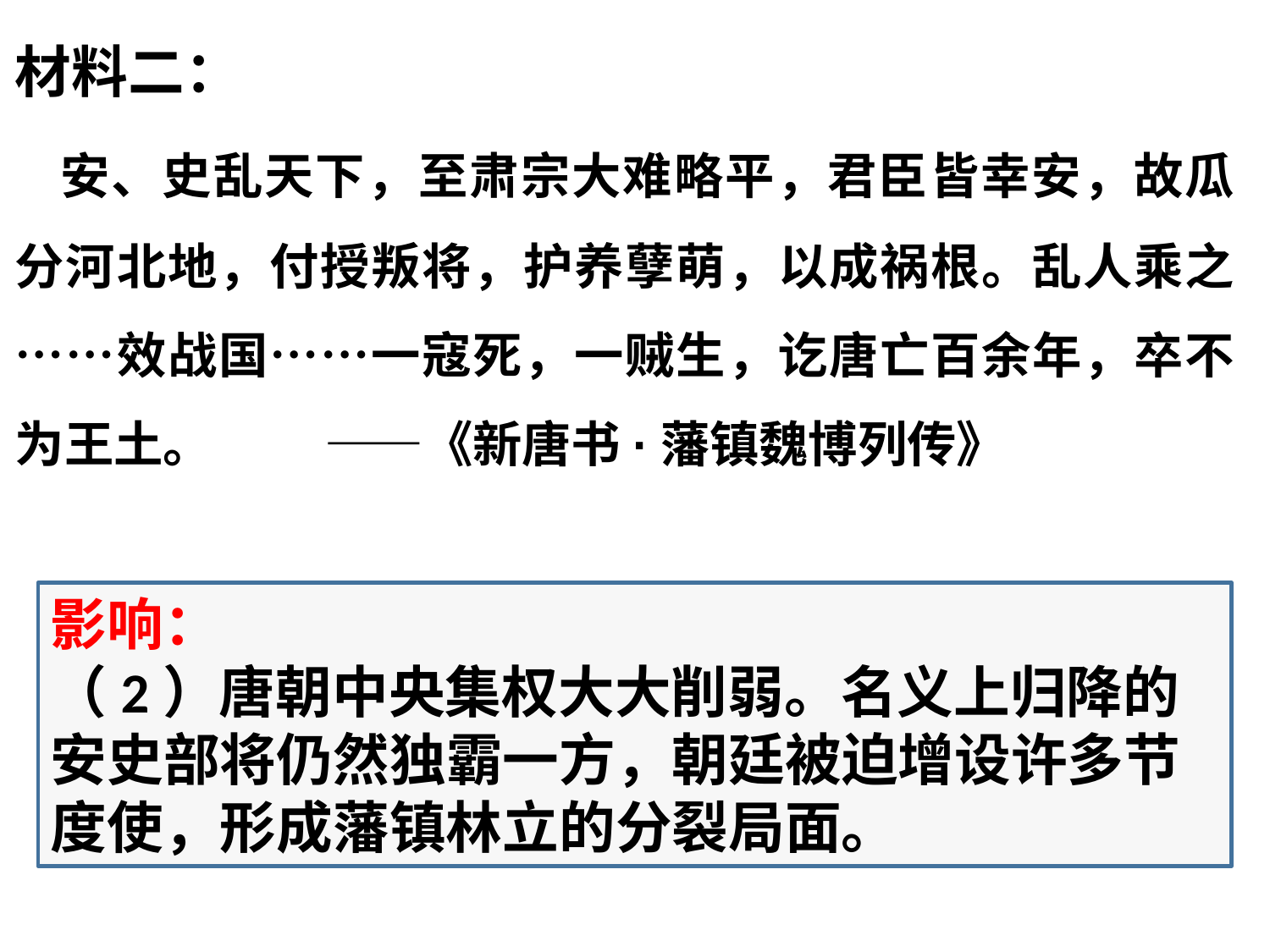

材料二：
  安、史乱天下，至肃宗大难略平，君臣皆幸安，故瓜分河北地，付授叛将，护养孽萌，以成祸根。乱人乘之……效战国……一寇死，一贼生，讫唐亡百余年，卒不为王土。          ——《新唐书·藩镇魏博列传》
影响：
（2）唐朝中央集权大大削弱。名义上归降的安史部将仍然独霸一方，朝廷被迫增设许多节度使，形成藩镇林立的分裂局面。